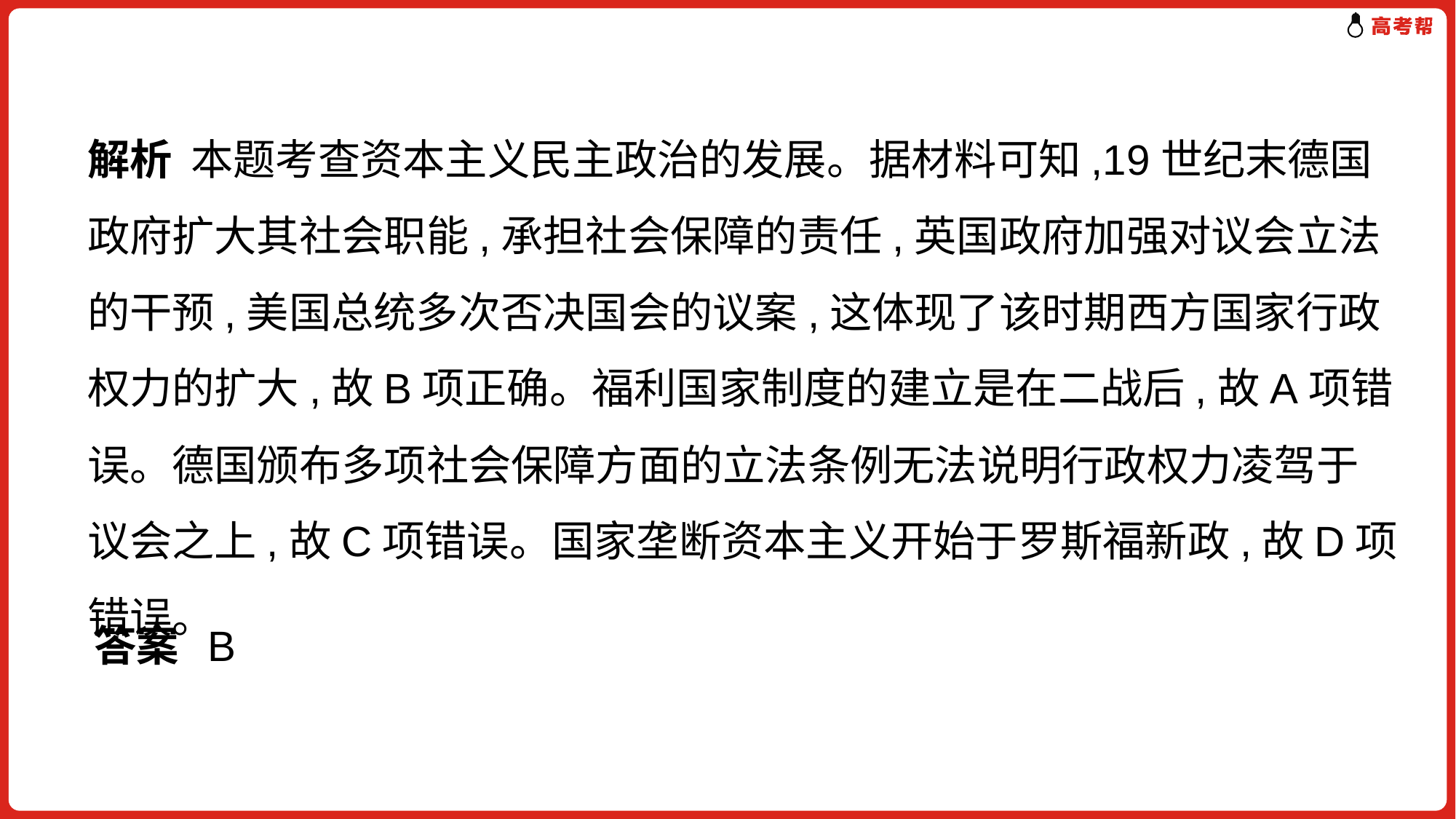

解析  本题考查资本主义民主政治的发展。据材料可知,19世纪末德国政府扩大其社会职能,承担社会保障的责任,英国政府加强对议会立法的干预,美国总统多次否决国会的议案,这体现了该时期西方国家行政权力的扩大,故B项正确。福利国家制度的建立是在二战后,故A项错误。德国颁布多项社会保障方面的立法条例无法说明行政权力凌驾于议会之上,故C项错误。国家垄断资本主义开始于罗斯福新政,故D项错误。
答案  B